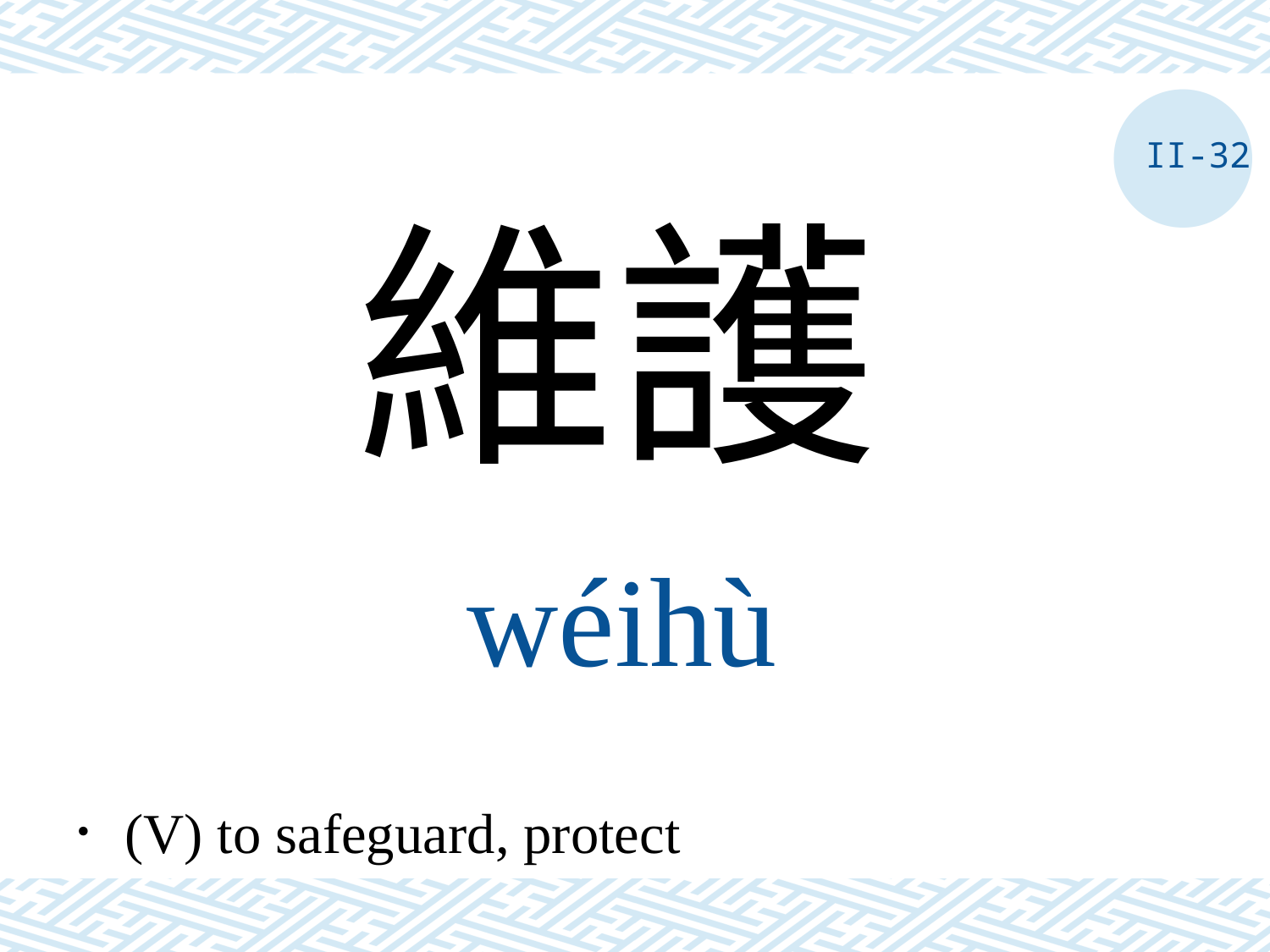

II-32

維護
wéihù
．(V) to safeguard, protect